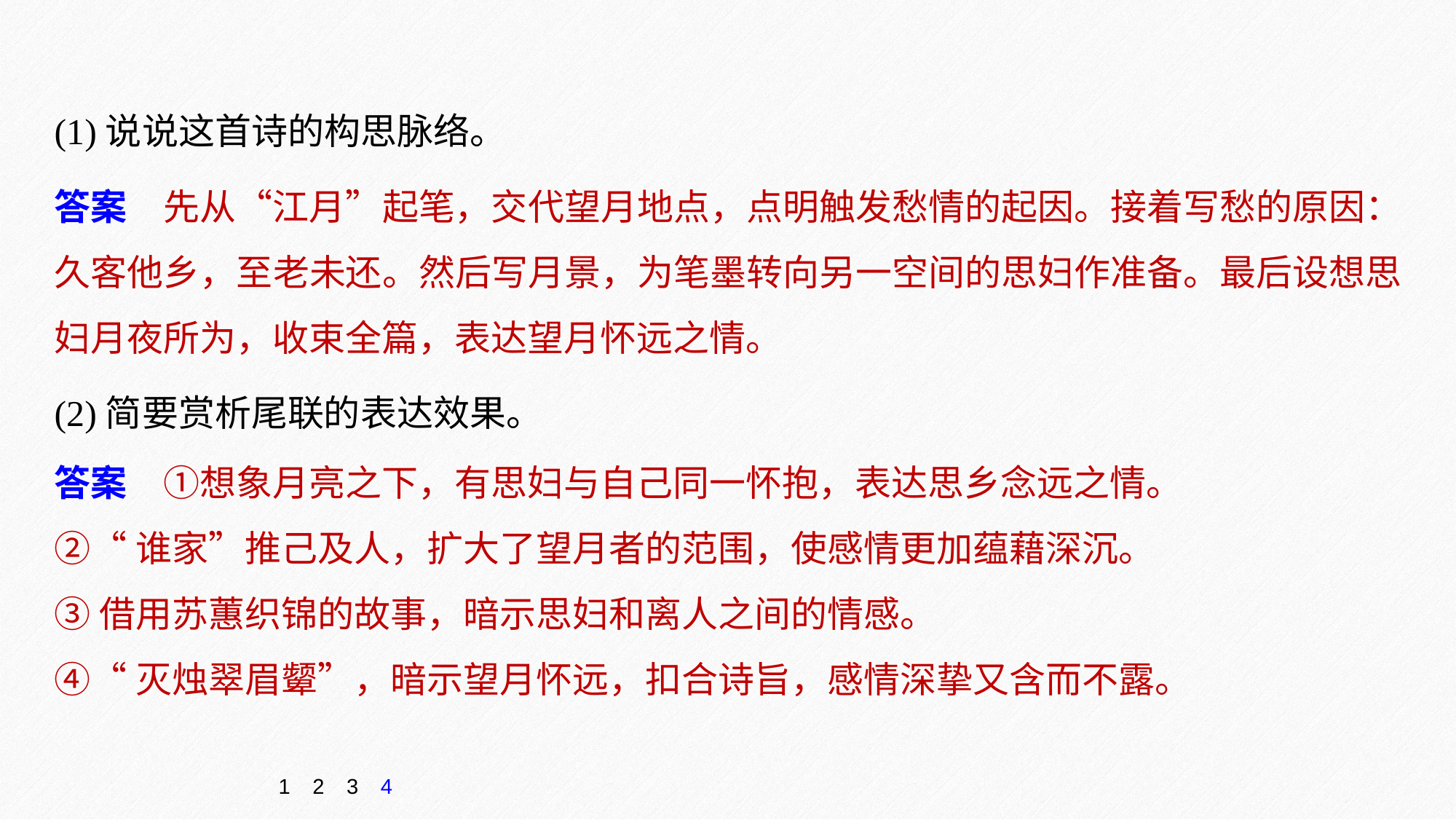

(1)说说这首诗的构思脉络。
答案　先从“江月”起笔，交代望月地点，点明触发愁情的起因。接着写愁的原因：久客他乡，至老未还。然后写月景，为笔墨转向另一空间的思妇作准备。最后设想思妇月夜所为，收束全篇，表达望月怀远之情。
(2)简要赏析尾联的表达效果。
答案　①想象月亮之下，有思妇与自己同一怀抱，表达思乡念远之情。
②“谁家”推己及人，扩大了望月者的范围，使感情更加蕴藉深沉。
③借用苏蕙织锦的故事，暗示思妇和离人之间的情感。
④“灭烛翠眉颦”，暗示望月怀远，扣合诗旨，感情深挚又含而不露。
1
2
3
4